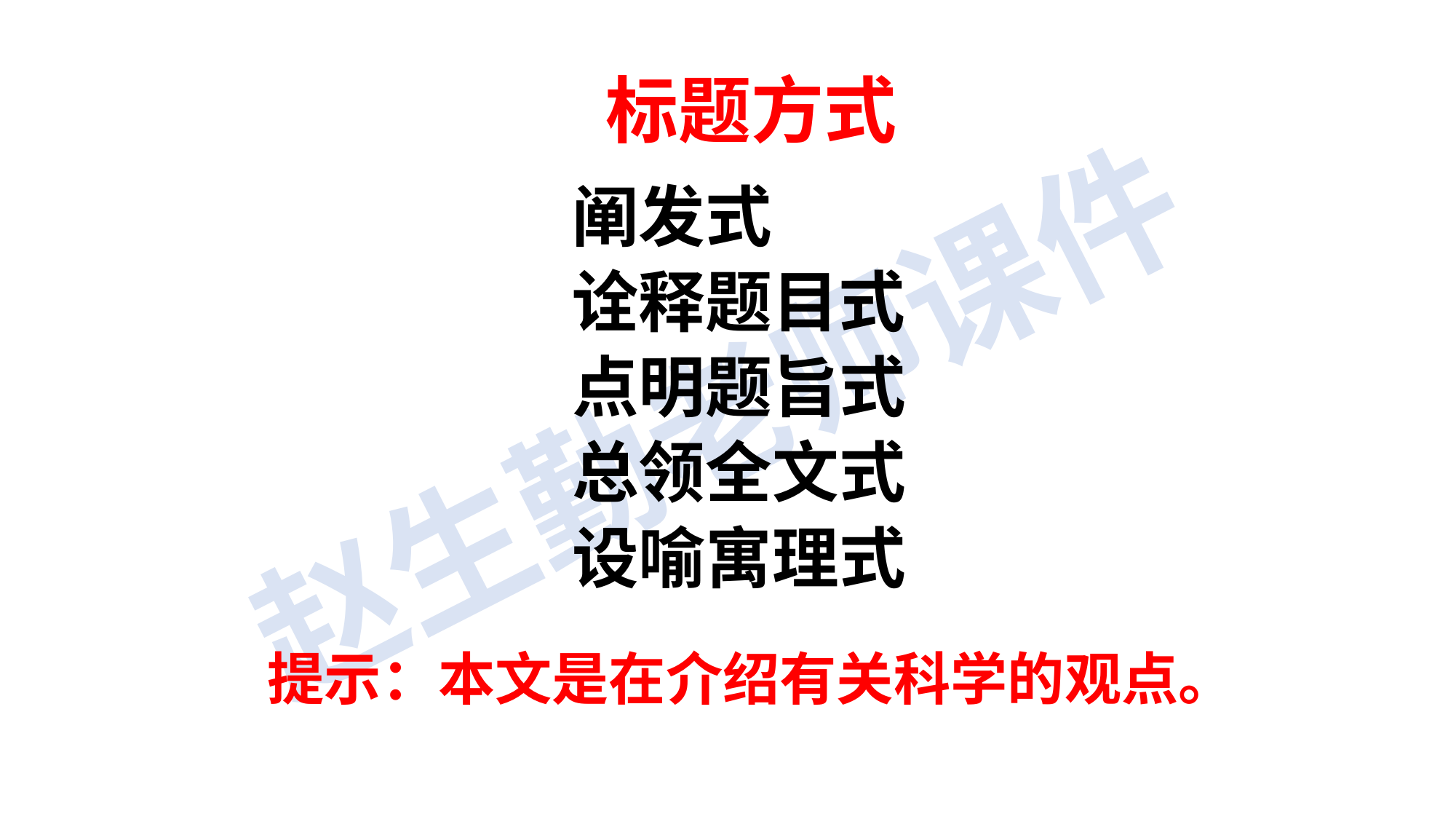

标题方式
阐发式
诠释题目式
点明题旨式
总领全文式
设喻寓理式
提示：本文是在介绍有关科学的观点。